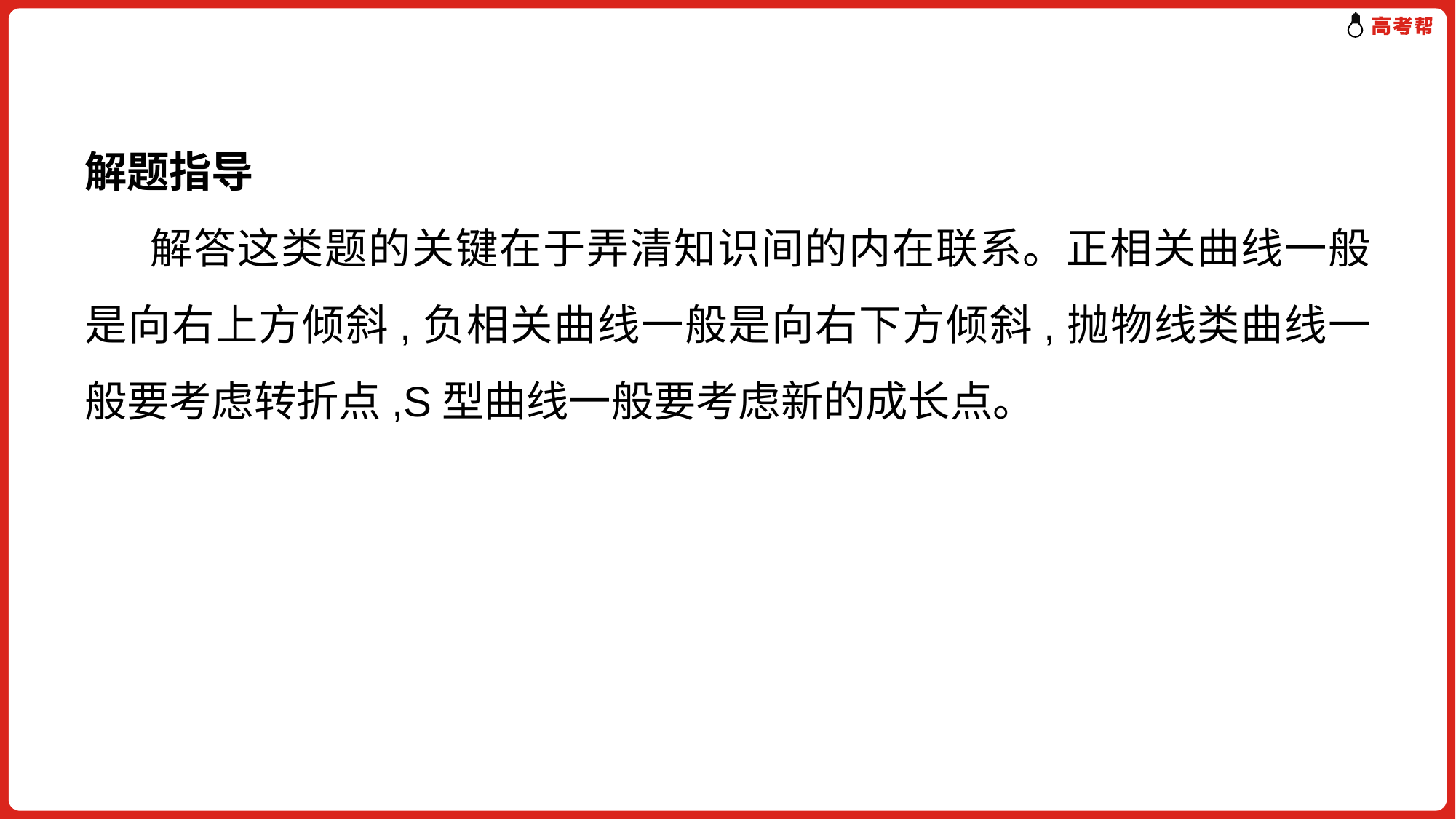

解题指导
     解答这类题的关键在于弄清知识间的内在联系。正相关曲线一般是向右上方倾斜,负相关曲线一般是向右下方倾斜,抛物线类曲线一般要考虑转折点,S型曲线一般要考虑新的成长点。